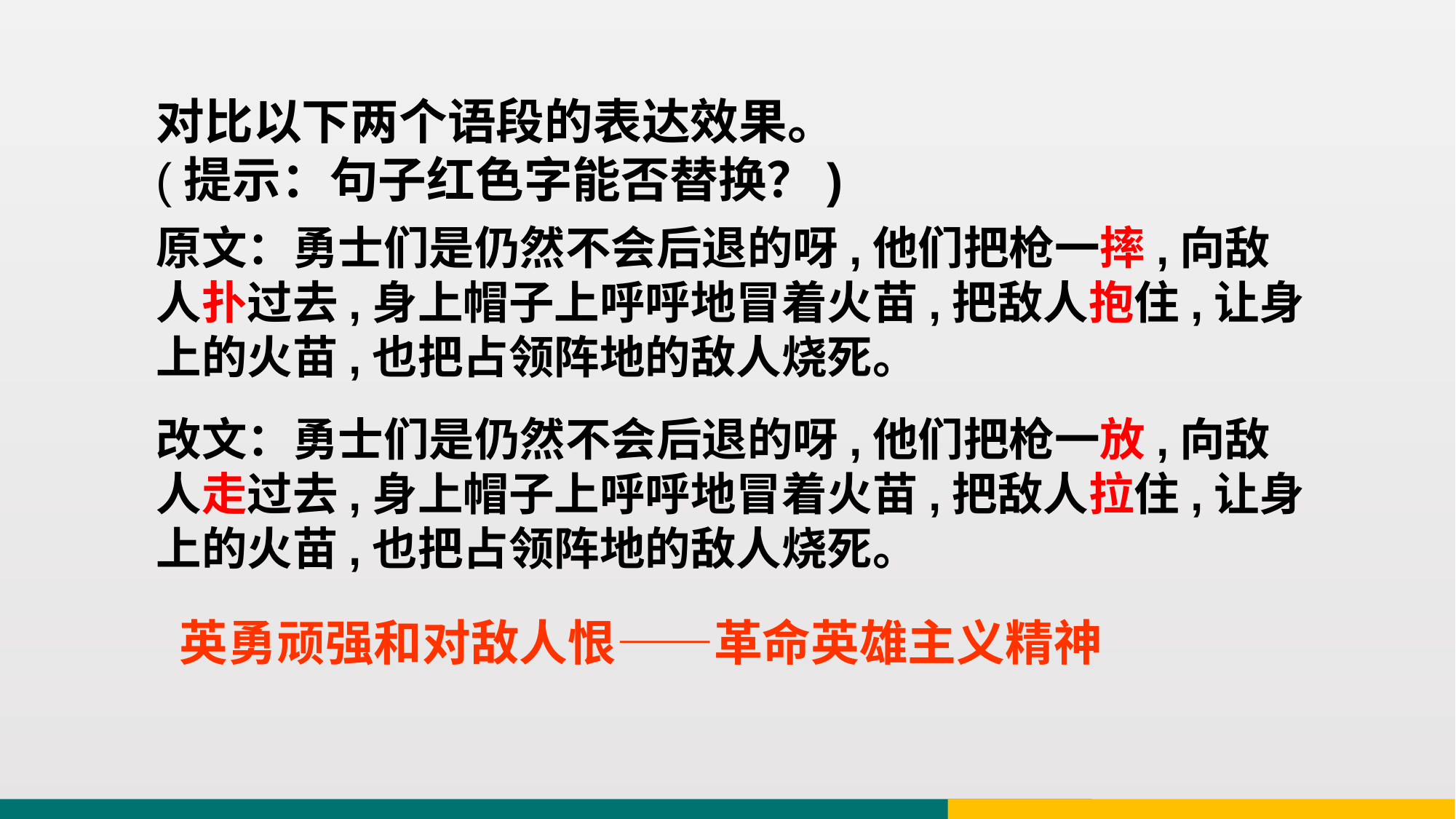

对比以下两个语段的表达效果。
(提示：句子红色字能否替换？)
原文：勇士们是仍然不会后退的呀,他们把枪一摔,向敌人扑过去,身上帽子上呼呼地冒着火苗,把敌人抱住,让身上的火苗,也把占领阵地的敌人烧死。
改文：勇士们是仍然不会后退的呀,他们把枪一放,向敌人走过去,身上帽子上呼呼地冒着火苗,把敌人拉住,让身上的火苗,也把占领阵地的敌人烧死。
英勇顽强和对敌人恨——革命英雄主义精神